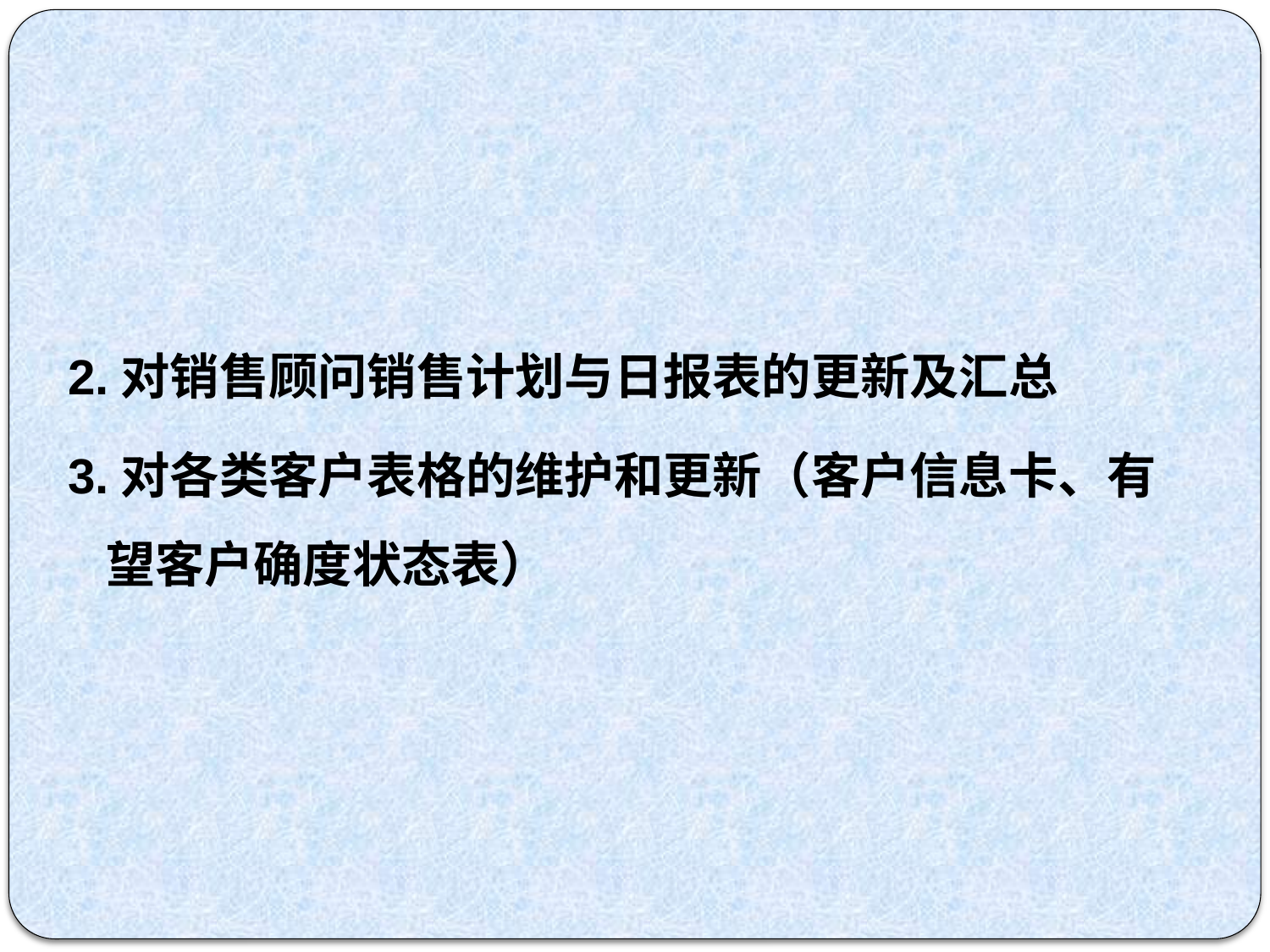

2.对销售顾问销售计划与日报表的更新及汇总
3.对各类客户表格的维护和更新（客户信息卡、有望客户确度状态表）